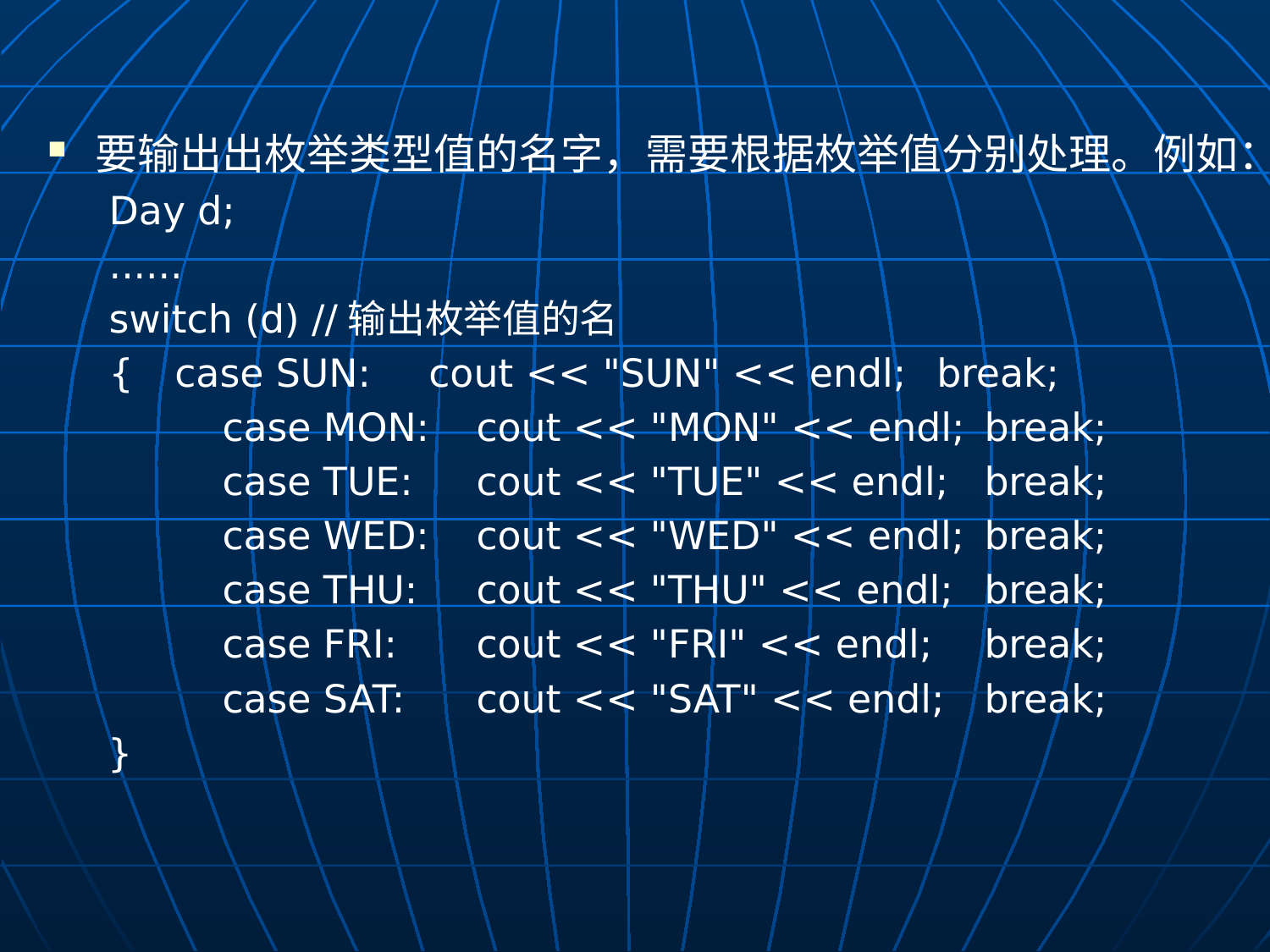

要输出出枚举类型值的名字，需要根据枚举值分别处理。例如：
     Day d;
     ......
     switch (d) //输出枚举值的名
     {	case SUN: 	cout << "SUN" << endl; 	break;
		case MON:	cout << "MON" << endl; 	break;
		case TUE:	cout << "TUE" << endl; 	break;
		case WED:	cout << "WED" << endl; 	break;
		case THU:	cout << "THU" << endl; 	break;
		case FRI:	cout << "FRI" << endl; 	break;
		case SAT:	cout << "SAT" << endl; 	break;
	 }